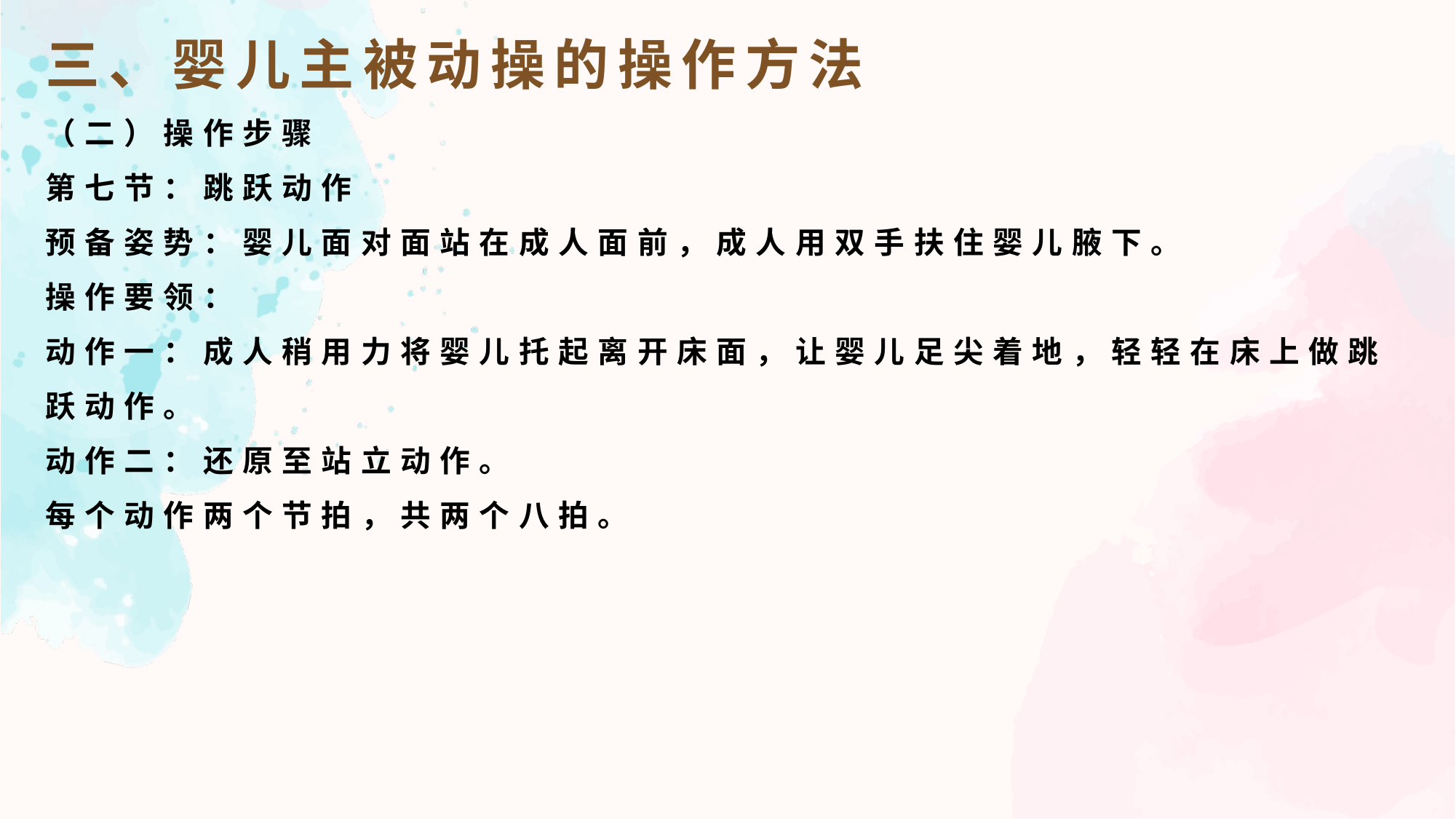

三、婴儿主被动操的操作方法
（二）操作步骤
第七节：跳跃动作
预备姿势：婴儿面对面站在成人面前，成人用双手扶住婴儿腋下。
操作要领：
动作一：成人稍用力将婴儿托起离开床面，让婴儿足尖着地，轻轻在床上做跳跃动作。
动作二：还原至站立动作。
每个动作两个节拍，共两个八拍。